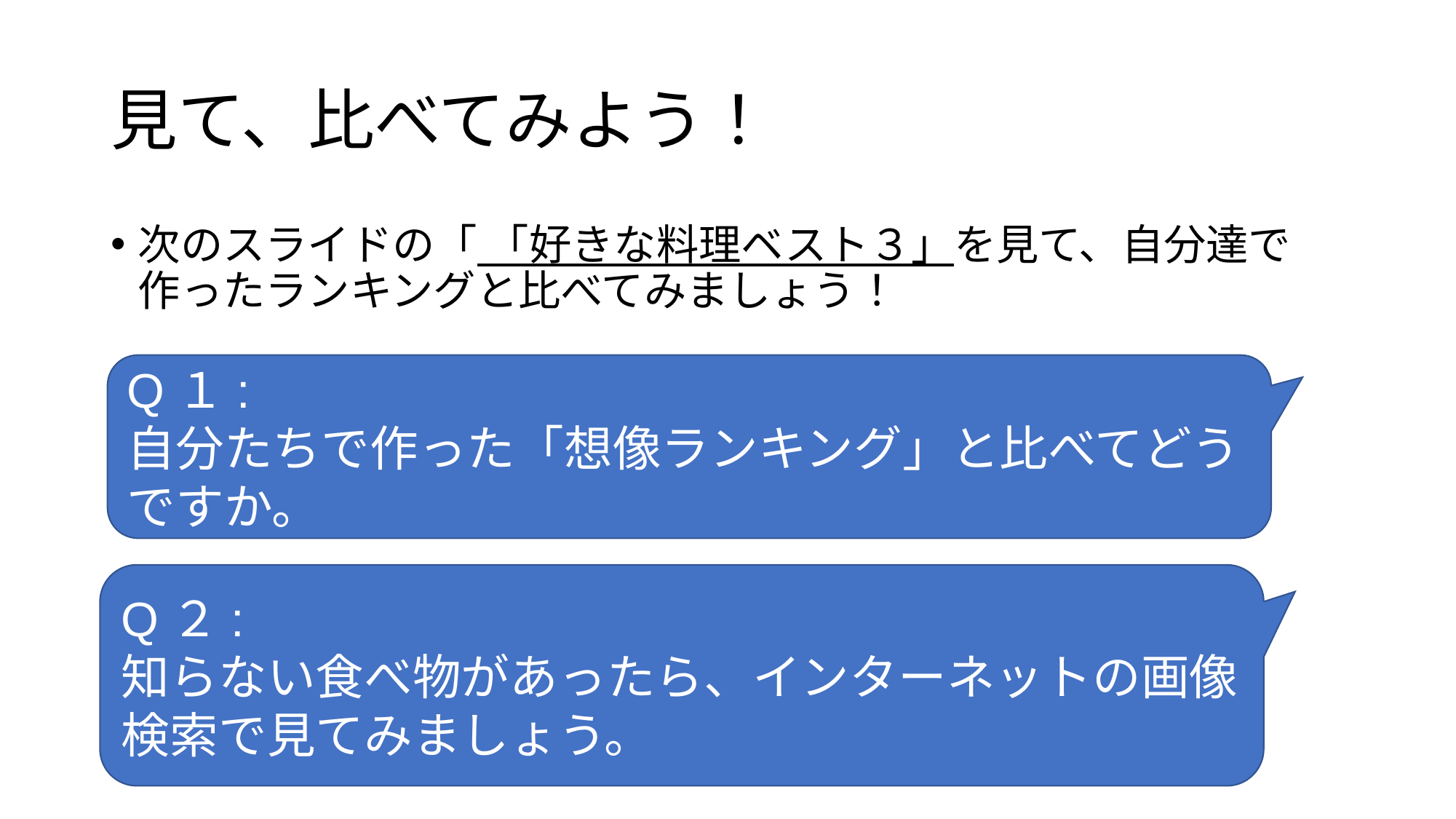

# 見て、比べてみよう！
次のスライドの「 「好きな料理ベスト３」を見て、自分達で作ったランキングと比べてみましょう！
Q１:
自分たちで作った「想像ランキング」と比べてどうですか。
Q２:
知らない食べ物があったら、インターネットの画像検索で見てみましょう。